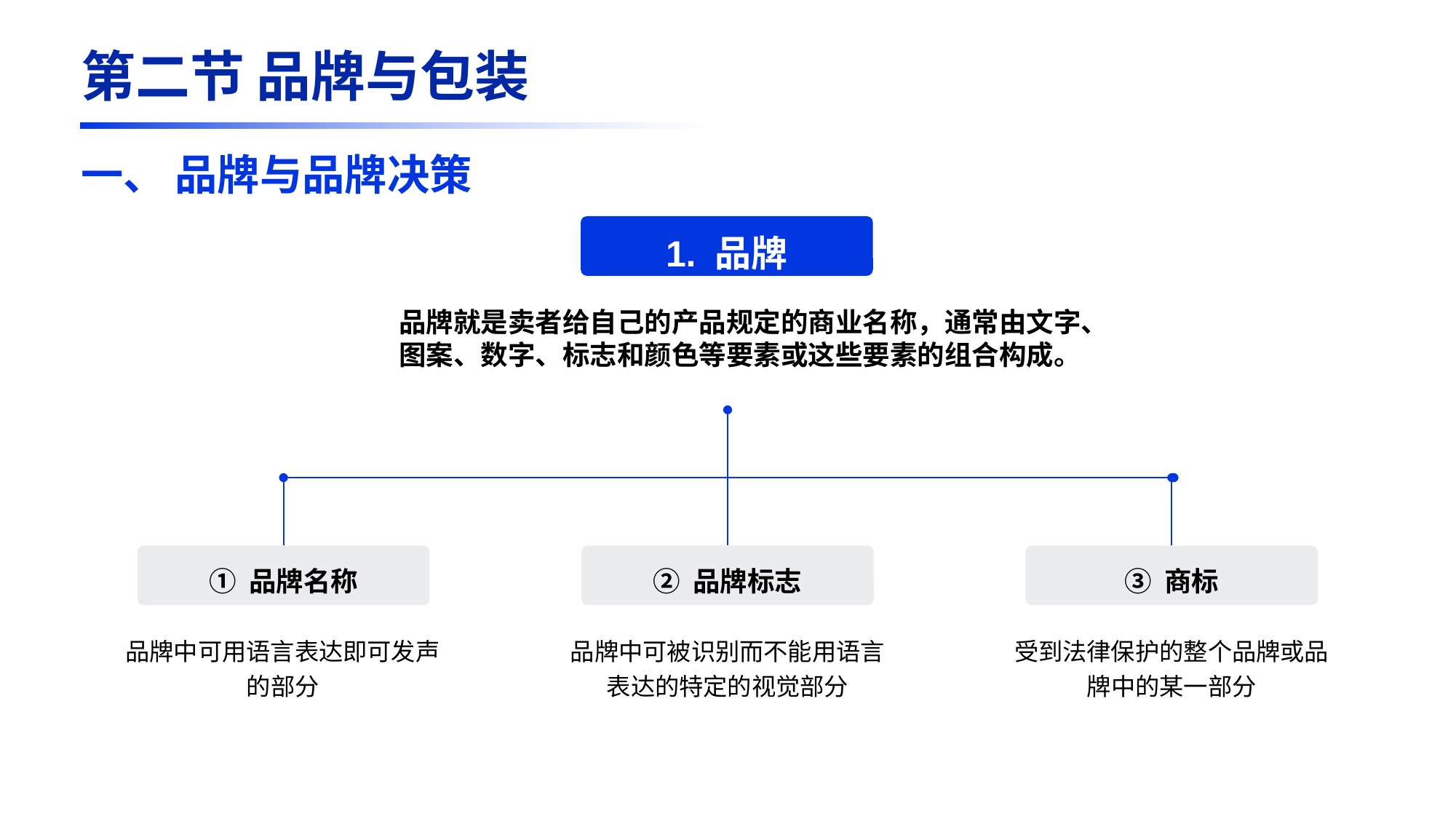

第二节 品牌与包装
一、 品牌与品牌决策
1. 品牌
品牌就是卖者给自己的产品规定的商业名称，通常由文字、图案、数字、标志和颜色等要素或这些要素的组合构成。
① 品牌名称
② 品牌标志
③ 商标
品牌中可用语言表达即可发声的部分
受到法律保护的整个品牌或品牌中的某一部分
品牌中可被识别而不能用语言表达的特定的视觉部分